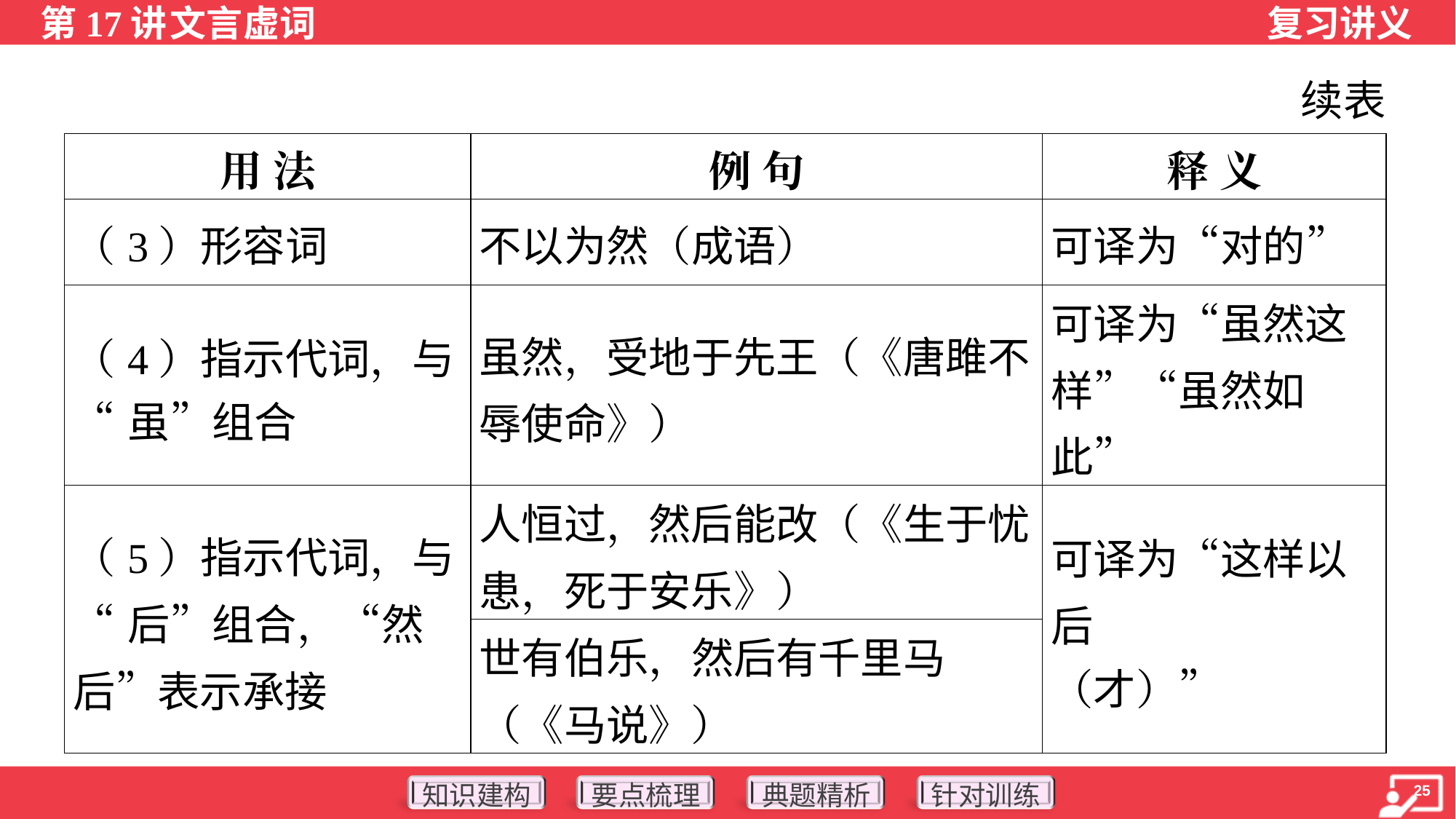

续表
| 用 法 | 例 句 | 释 义 |
| --- | --- | --- |
| （3）形容词 | 不以为然（成语） | 可译为“对的” |
| （4）指示代词，与 “虽”组合 | 虽然，受地于先王（《唐雎不辱使命》） | 可译为“虽然这样”“虽然如此” |
| （5）指示代词，与 “后”组合，“然后”表示承接 | 人恒过，然后能改（《生于忧患，死于安乐》） | 可译为“这样以后 （才）” |
|  | 世有伯乐，然后有千里马（《马说》） |  |